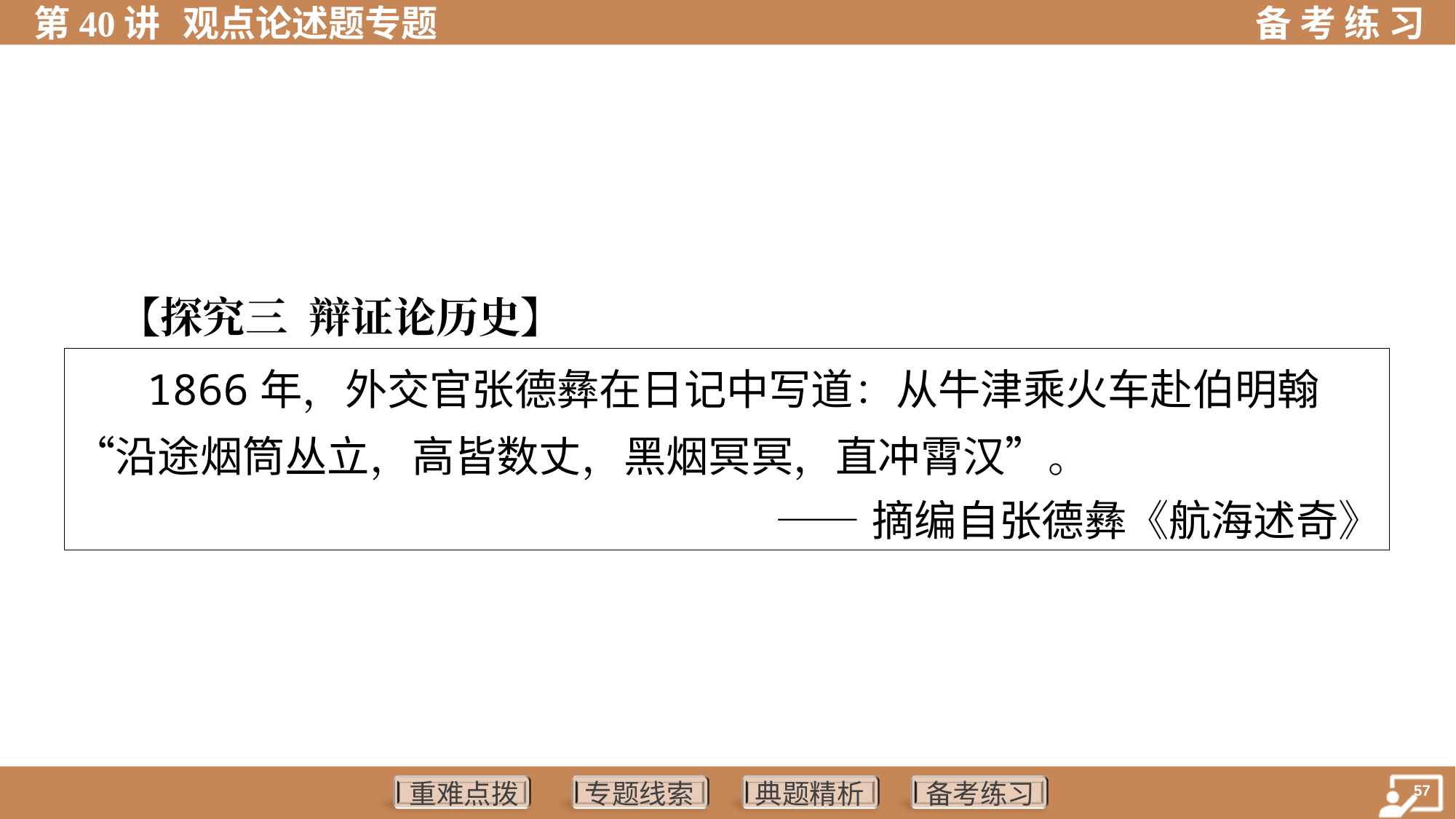

【探究三  辩证论历史】
| 1866年，外交官张德彝在日记中写道：从牛津乘火车赴伯明翰“沿途烟筒丛立，高皆数丈，黑烟冥冥，直冲霄汉”。 ——摘编自张德彝《航海述奇》 |
| --- |